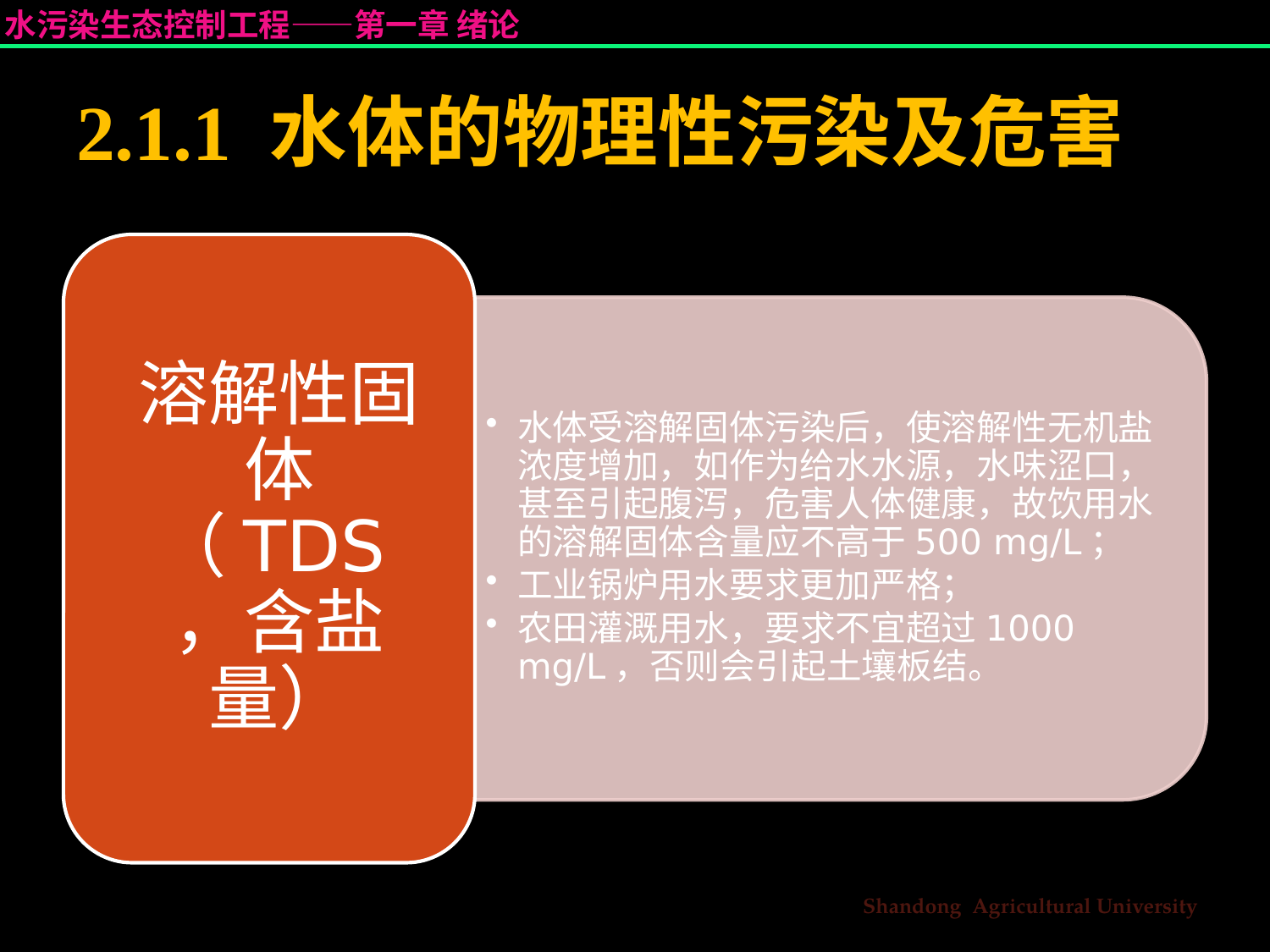

# 2.1.1 水体的物理性污染及危害
水体受溶解固体污染后，使溶解性无机盐浓度增加，如作为给水水源，水味涩口，甚至引起腹泻，危害人体健康，故饮用水的溶解固体含量应不高于500 mg/L；
工业锅炉用水要求更加严格；
农田灌溉用水，要求不宜超过1000 mg/L，否则会引起土壤板结。
溶解性固体（TDS，含盐量）